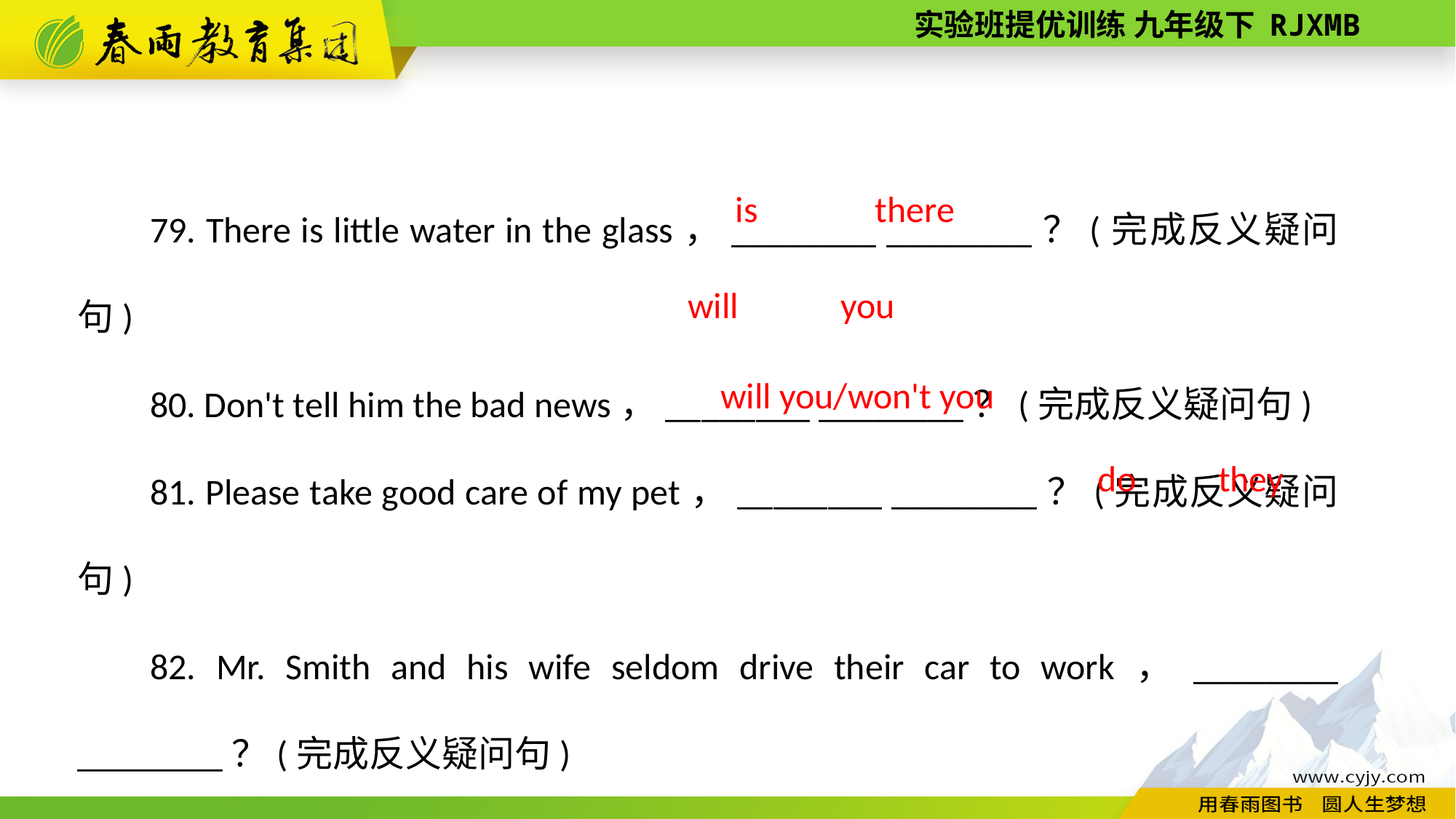

79. There is little water in the glass，________ ________？(完成反义疑问句)
80. Don't tell him the bad news，________ ________？(完成反义疑问句)
81. Please take good care of my pet，________ ________？(完成反义疑问句)
82. Mr. Smith and his wife seldom drive their car to work，________ ________？(完成反义疑问句)
is
there
 you
will
will you/won't you
do          they